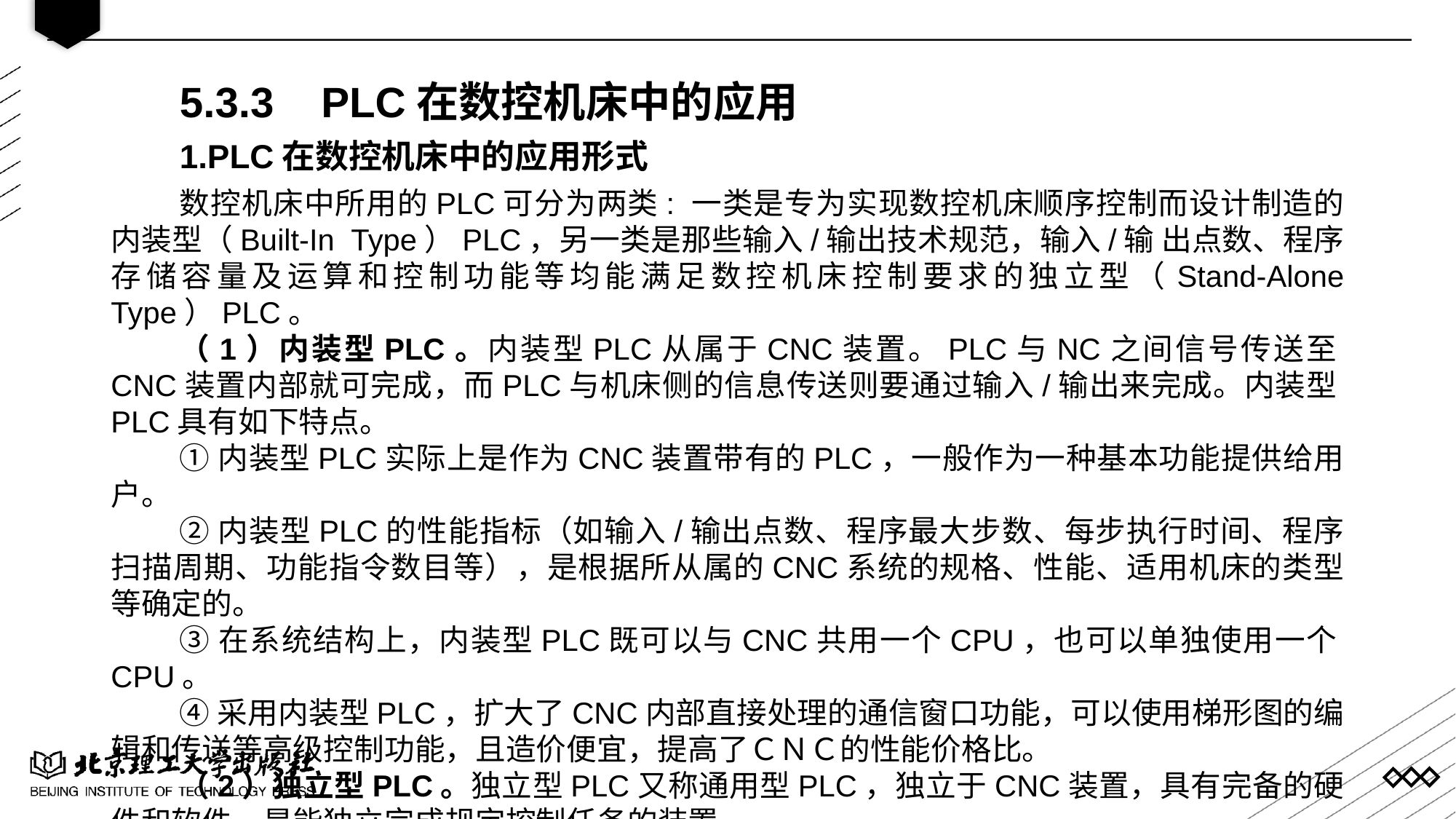

5.3.3    PLC在数控机床中的应用
1.PLC在数控机床中的应用形式
数控机床中所用的PLC可分为两类: 一类是专为实现数控机床顺序控制而设计制造的内装型（Built-In  Type）PLC，另一类是那些输入/输出技术规范，输入/输 出点数、程序存储容量及运算和控制功能等均能满足数控机床控制要求的独立型（Stand-Alone Type）PLC。
（1）内装型PLC。内装型PLC从属于CNC装置。PLC与NC之间信号传送至CNC装置内部就可完成，而PLC与机床侧的信息传送则要通过输入/输出来完成。内装型PLC具有如下特点。
①内装型PLC实际上是作为CNC装置带有的PLC，一般作为一种基本功能提供给用户。
②内装型PLC的性能指标（如输入/输出点数、程序最大步数、每步执行时间、程序扫描周期、功能指令数目等），是根据所从属的CNC系统的规格、性能、适用机床的类型等确定的。
③在系统结构上，内装型PLC既可以与CNC共用一个CPU，也可以单独使用一个CPU。
④采用内装型PLC，扩大了CNC内部直接处理的通信窗口功能，可以使用梯形图的编辑和传送等高级控制功能，且造价便宜，提高了ＣＮＣ的性能价格比。
（2）独立型PLC。独立型PLC又称通用型PLC，独立于CNC装置，具有完备的硬件和软件，是能独立完成规定控制任务的装置。